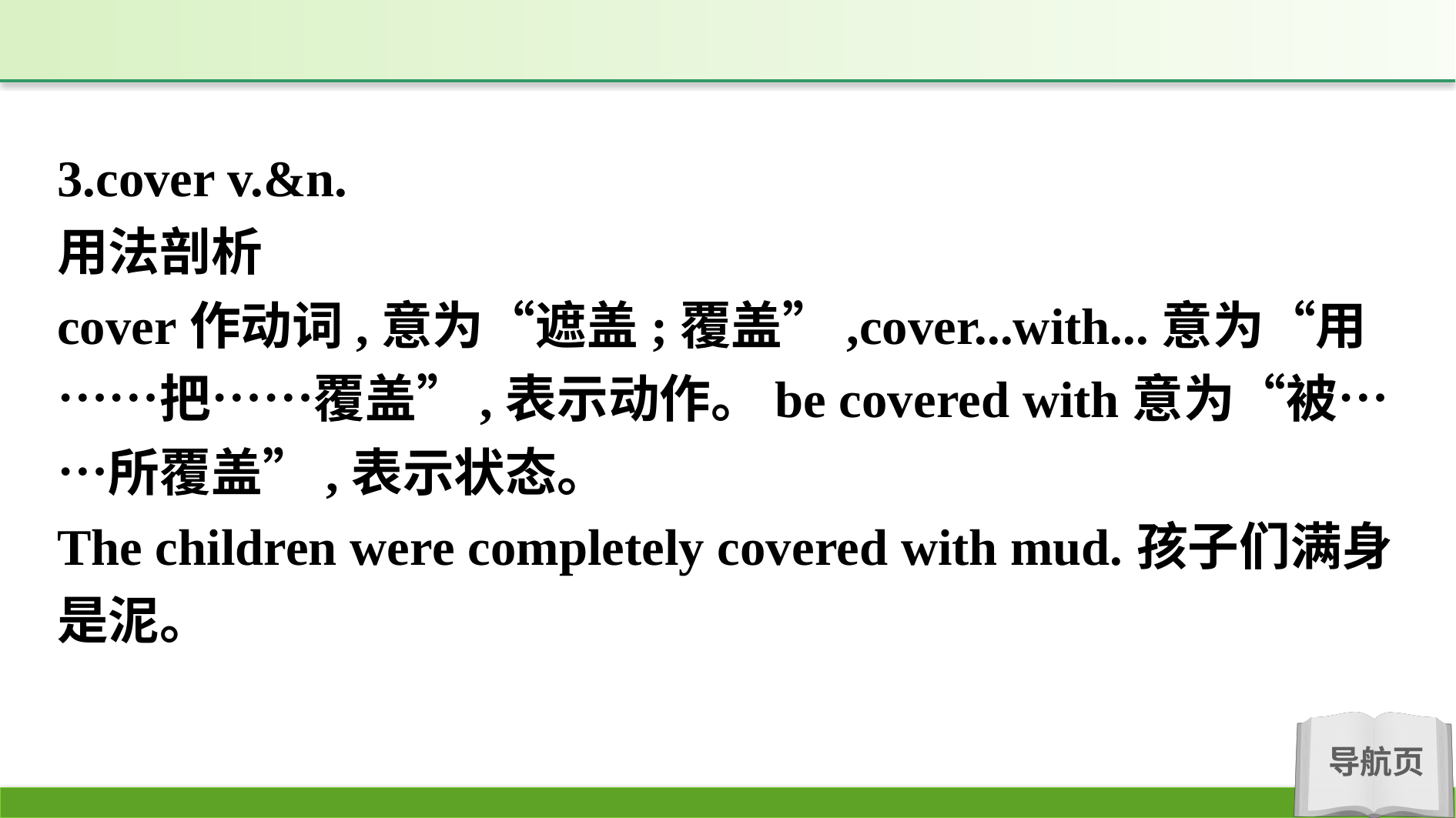

3.cover v.&n.
用法剖析
cover作动词,意为“遮盖;覆盖”,cover...with...意为“用……把……覆盖”,表示动作。be covered with意为“被……所覆盖”,表示状态。
The children were completely covered with mud.孩子们满身是泥。